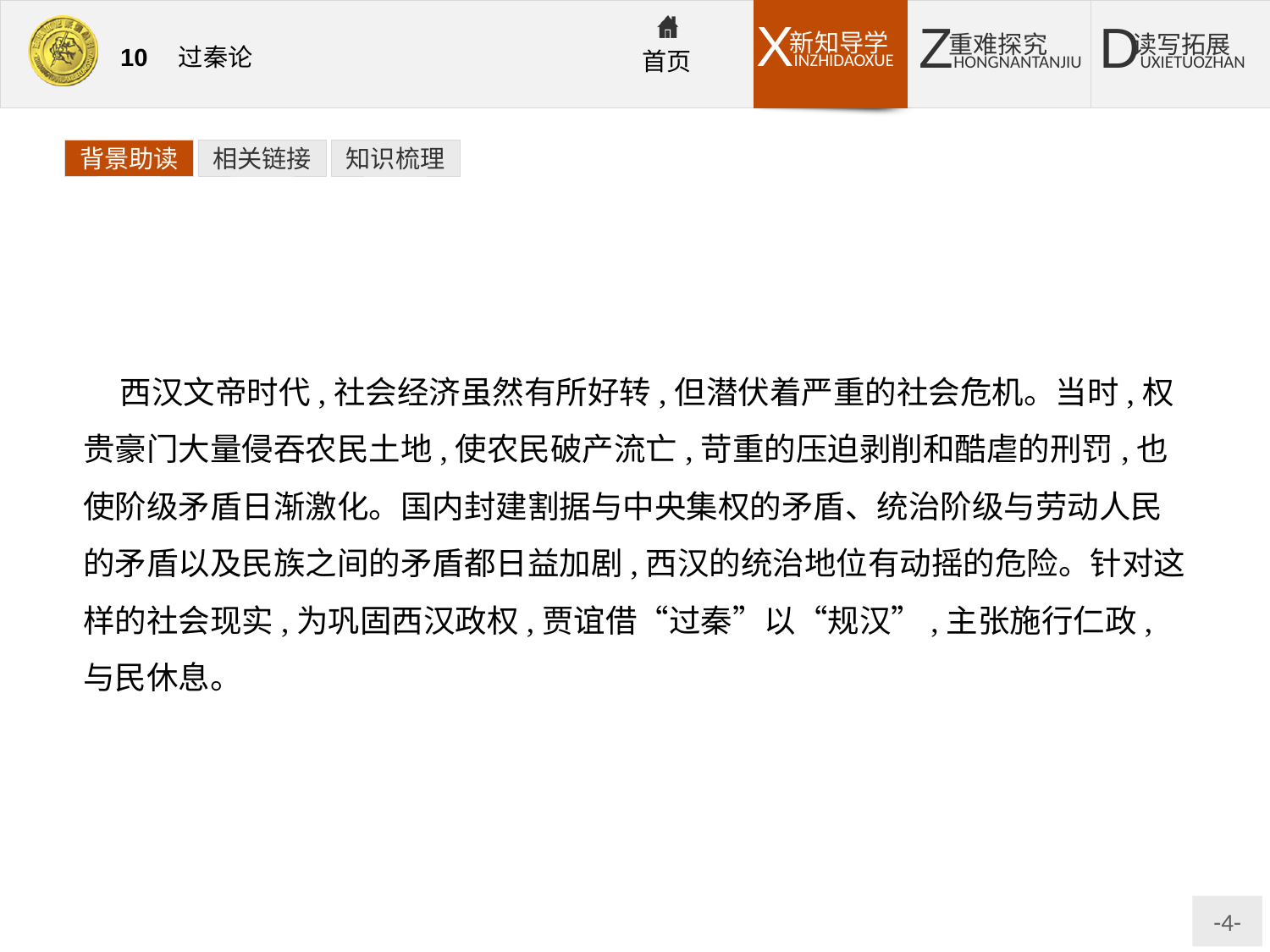

背景助读
相关链接
知识梳理
西汉文帝时代,社会经济虽然有所好转,但潜伏着严重的社会危机。当时,权贵豪门大量侵吞农民土地,使农民破产流亡,苛重的压迫剥削和酷虐的刑罚,也使阶级矛盾日渐激化。国内封建割据与中央集权的矛盾、统治阶级与劳动人民的矛盾以及民族之间的矛盾都日益加剧,西汉的统治地位有动摇的危险。针对这样的社会现实,为巩固西汉政权,贾谊借“过秦”以“规汉”,主张施行仁政,与民休息。